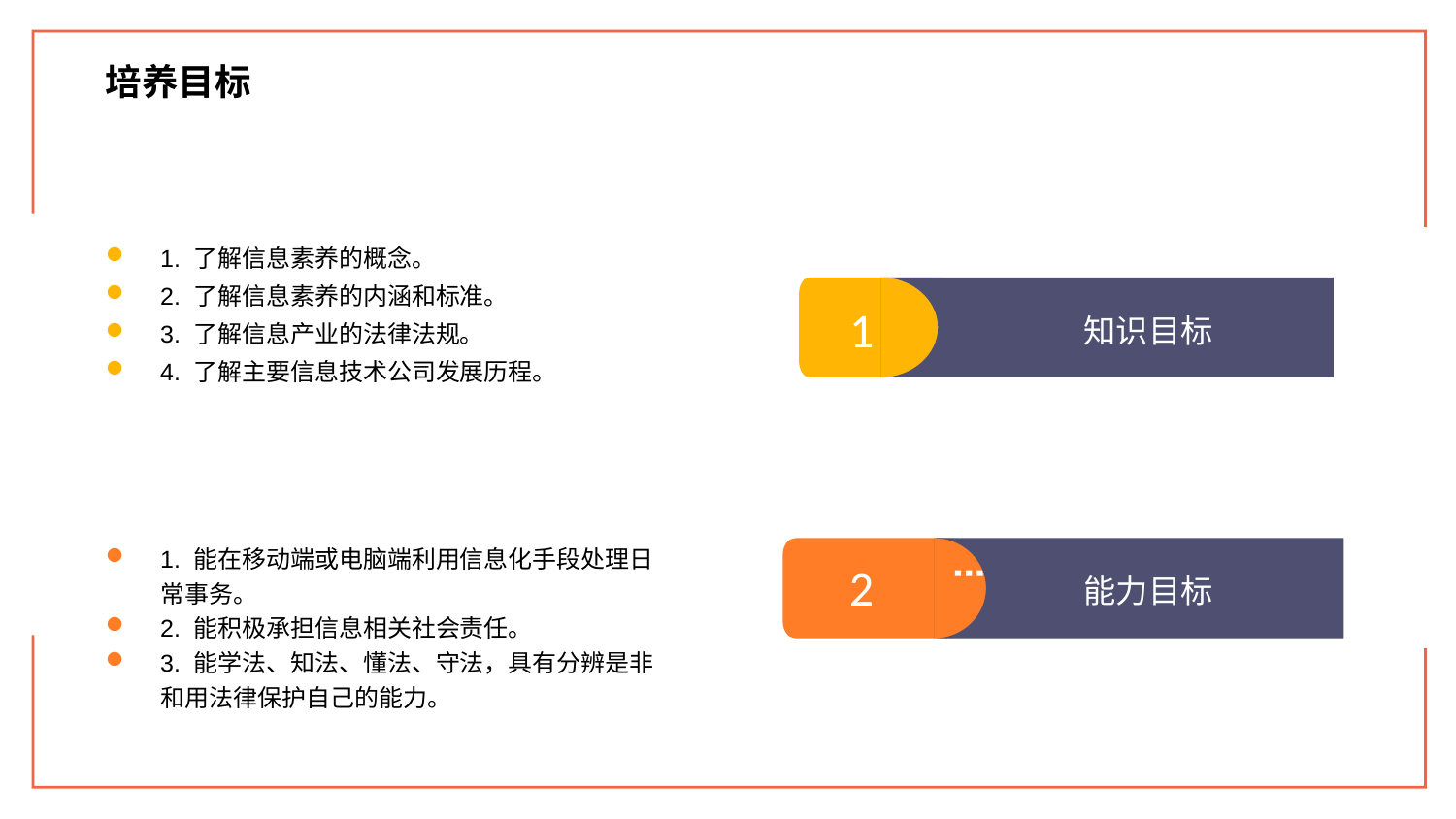

培养目标
1. 了解信息素养的概念。
2. 了解信息素养的内涵和标准。
3. 了解信息产业的法律法规。
4. 了解主要信息技术公司发展历程。

1
知识目标

1. 能在移动端或电脑端利用信息化手段处理日常事务。
2. 能积极承担信息相关社会责任。
3. 能学法、知法、懂法、守法，具有分辨是非和用法律保护自己的能力。

2
能力目标